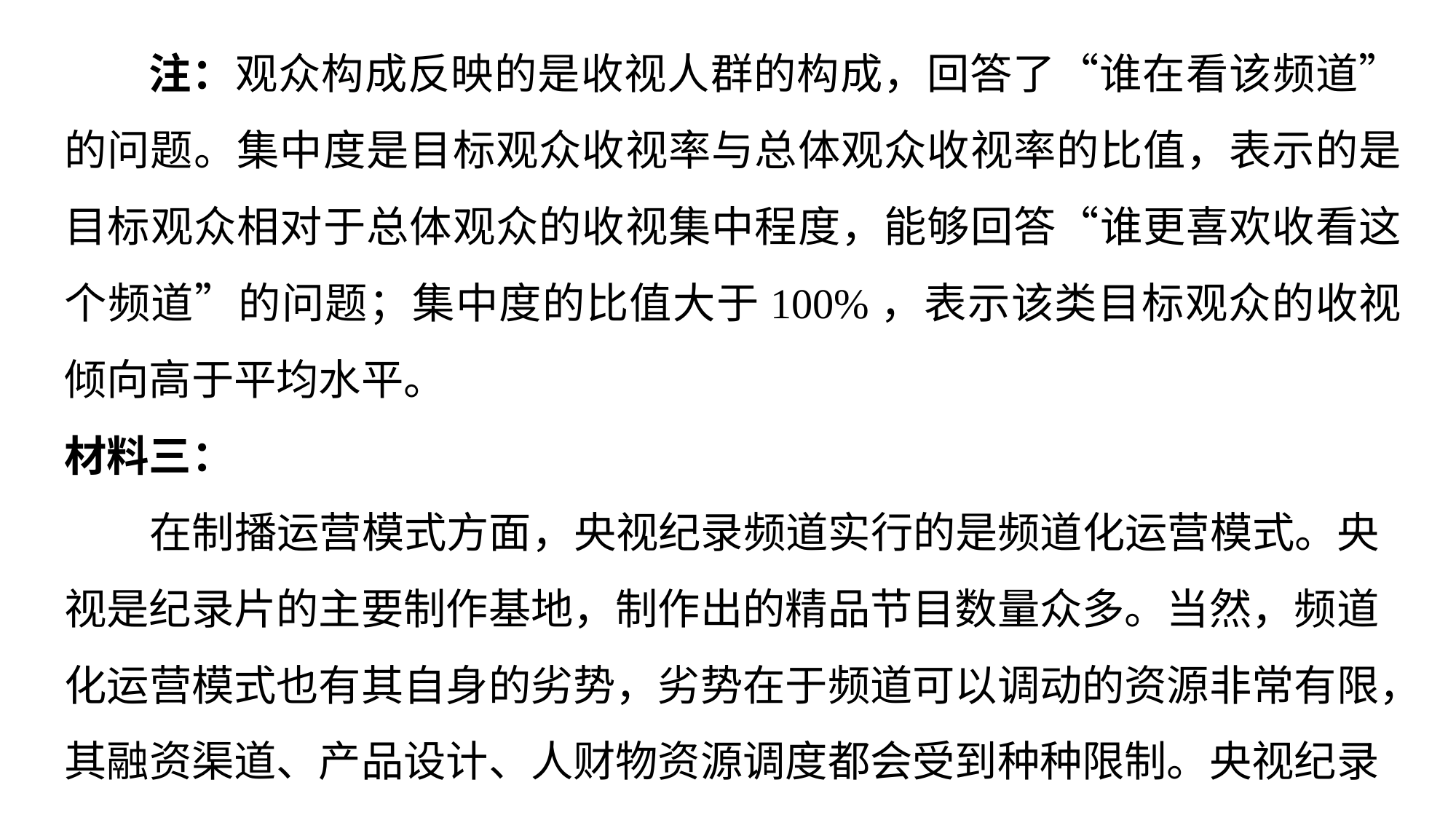

注：观众构成反映的是收视人群的构成，回答了“谁在看该频道”的问题。集中度是目标观众收视率与总体观众收视率的比值，表示的是目标观众相对于总体观众的收视集中程度，能够回答“谁更喜欢收看这个频道”的问题；集中度的比值大于100%，表示该类目标观众的收视倾向高于平均水平。
材料三：
在制播运营模式方面，央视纪录频道实行的是频道化运营模式。央视是纪录片的主要制作基地，制作出的精品节目数量众多。当然，频道化运营模式也有其自身的劣势，劣势在于频道可以调动的资源非常有限，其融资渠道、产品设计、人财物资源调度都会受到种种限制。央视纪录